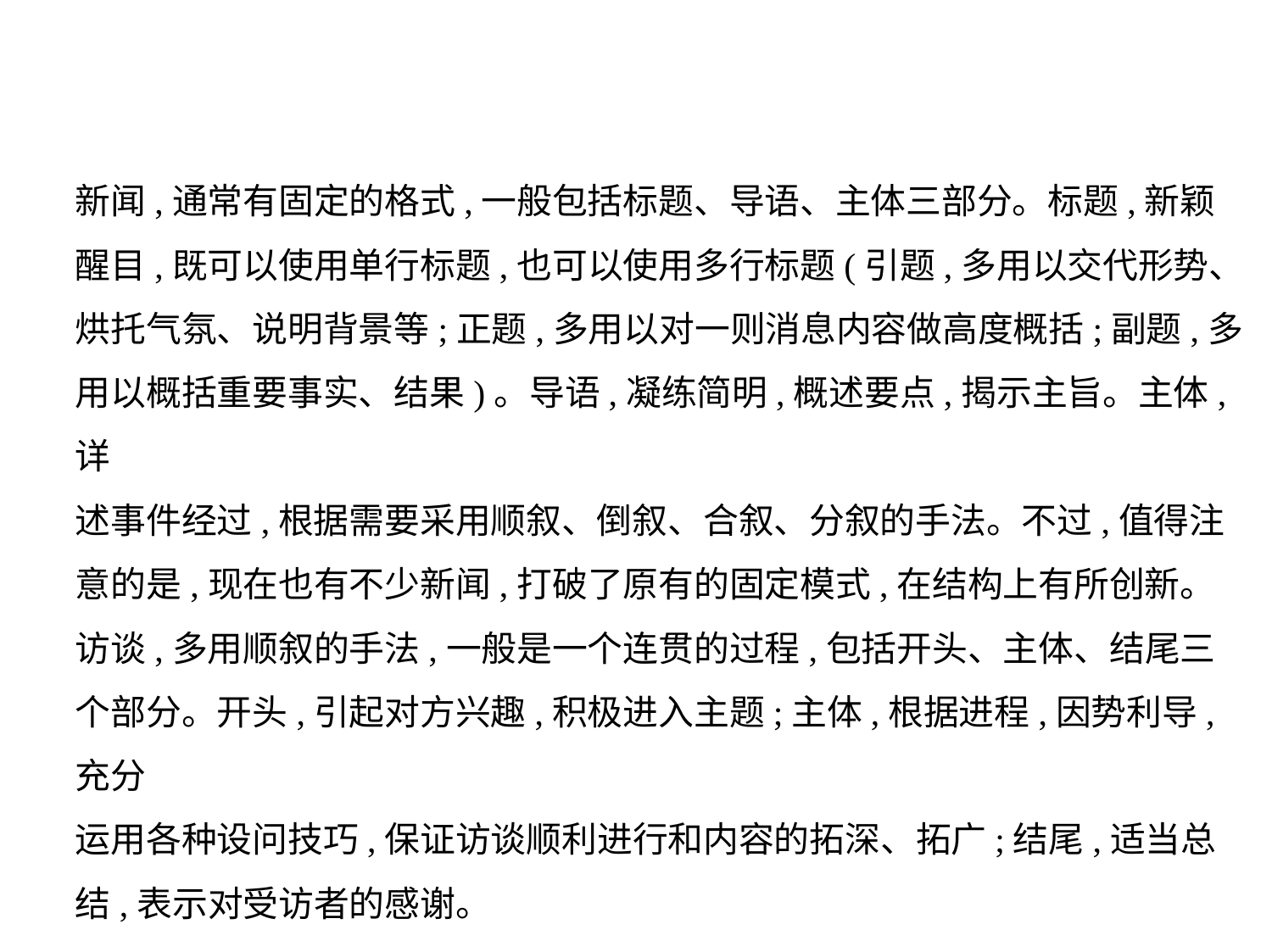

新闻,通常有固定的格式,一般包括标题、导语、主体三部分。标题,新颖
醒目,既可以使用单行标题,也可以使用多行标题(引题,多用以交代形势、
烘托气氛、说明背景等;正题,多用以对一则消息内容做高度概括;副题,多
用以概括重要事实、结果)。导语,凝练简明,概述要点,揭示主旨。主体,详
述事件经过,根据需要采用顺叙、倒叙、合叙、分叙的手法。不过,值得注
意的是,现在也有不少新闻,打破了原有的固定模式,在结构上有所创新。
访谈,多用顺叙的手法,一般是一个连贯的过程,包括开头、主体、结尾三
个部分。开头,引起对方兴趣,积极进入主题;主体,根据进程,因势利导,充分
运用各种设问技巧,保证访谈顺利进行和内容的拓深、拓广;结尾,适当总
结,表示对受访者的感谢。